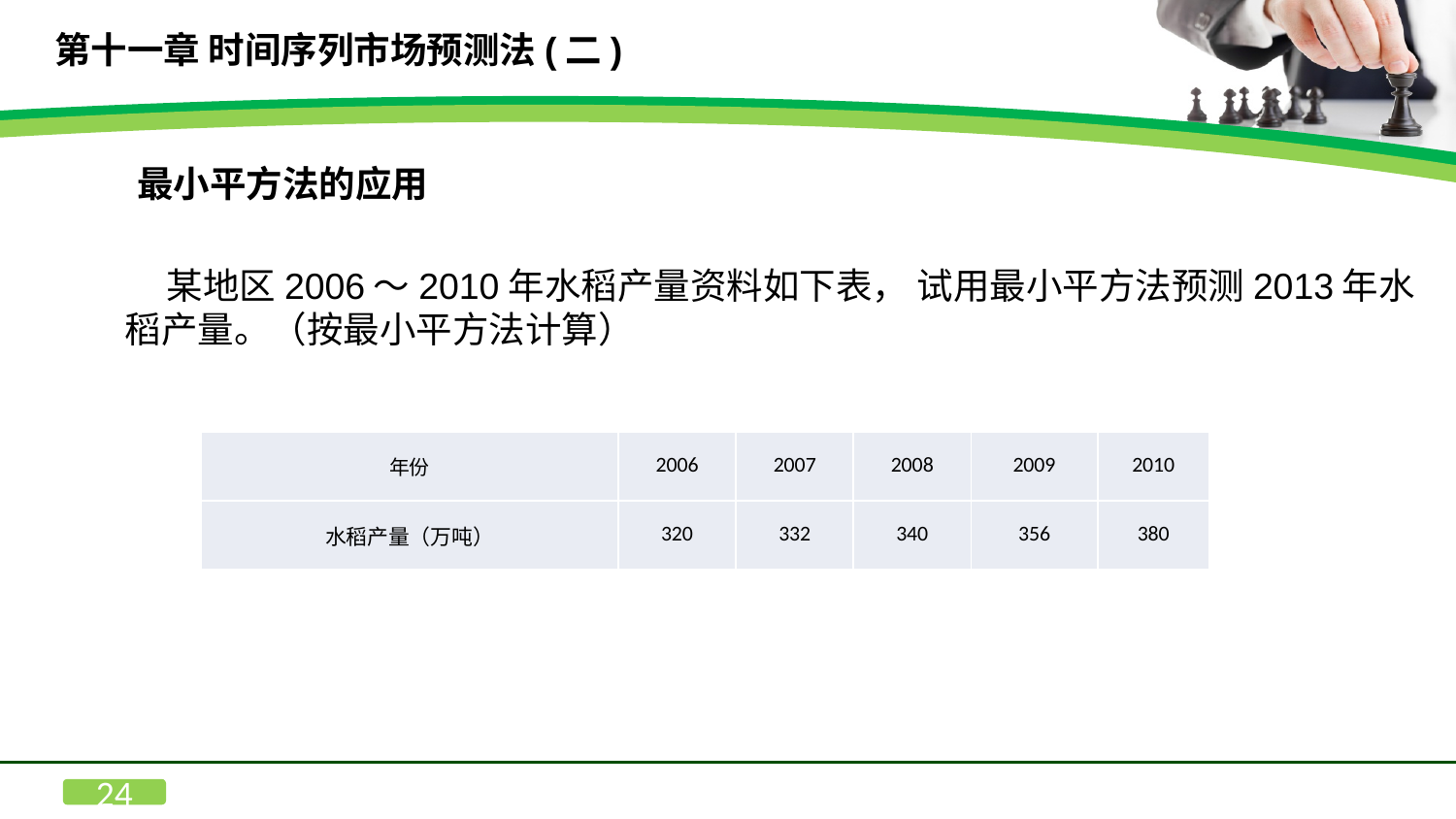

第十一章 时间序列市场预测法(二)
最小平方法的应用

    某地区2006～2010年水稻产量资料如下表， 试用最小平方法预测2013年水稻产量。（按最小平方法计算）

| 年份 | 2006 | 2007 | 2008 | 2009 | 2010 |
| --- | --- | --- | --- | --- | --- |
| 水稻产量（万吨） | 320 | 332 | 340 | 356 | 380 |